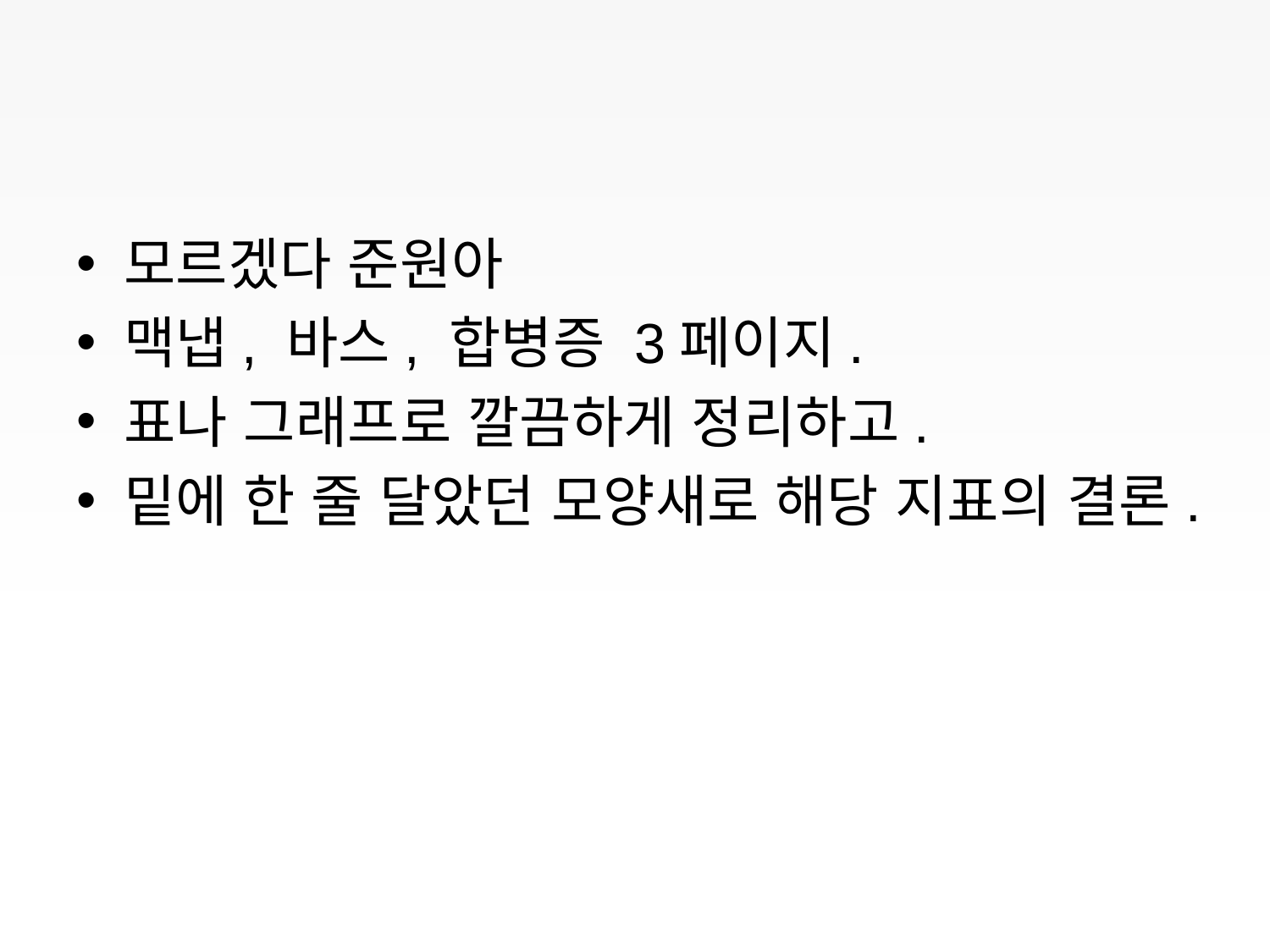

#
모르겠다 준원아
맥냅, 바스, 합병증 3페이지.
표나 그래프로 깔끔하게 정리하고.
밑에 한 줄 달았던 모양새로 해당 지표의 결론.